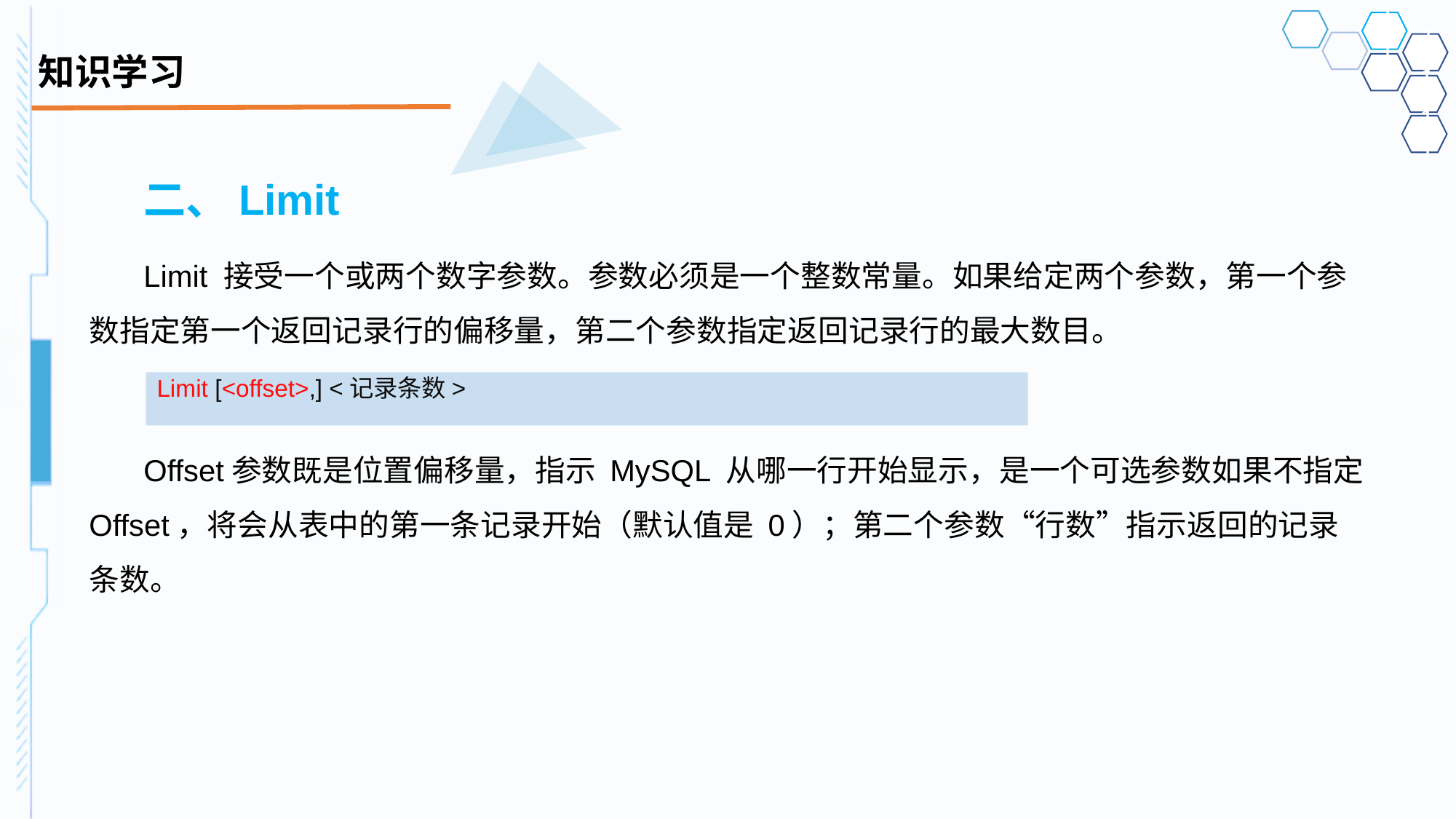

# 知识学习

二、Limit
Limit 接受一个或两个数字参数。参数必须是一个整数常量。如果给定两个参数，第一个参数指定第一个返回记录行的偏移量，第二个参数指定返回记录行的最大数目。

Offset参数既是位置偏移量，指示 MySQL 从哪一行开始显示，是一个可选参数如果不指定Offset，将会从表中的第一条记录开始（默认值是 0）；第二个参数“行数”指示返回的记录条数。
Limit [<offset>,] <记录条数>